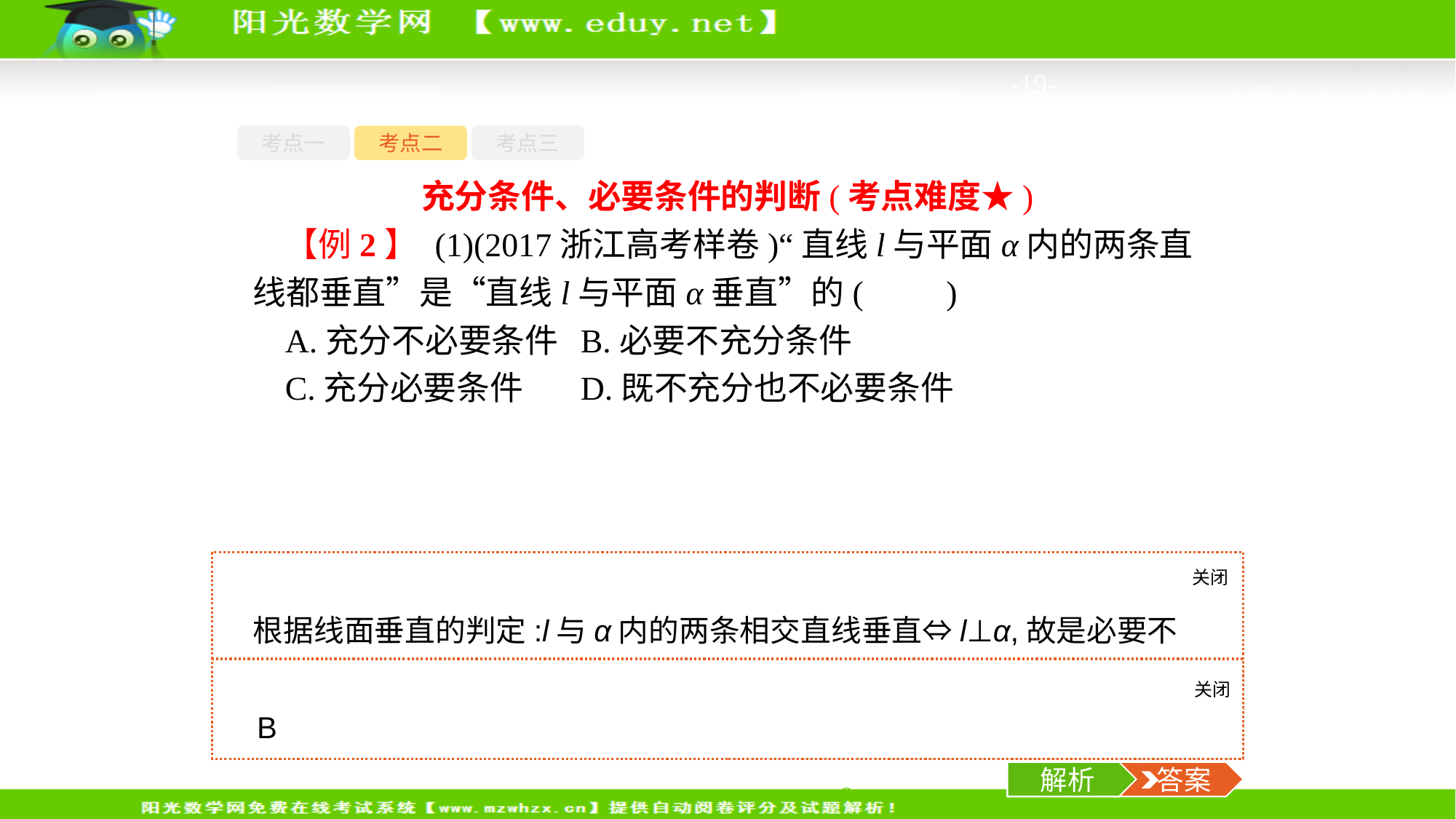

-19-
考点一
考点二
考点三
充分条件、必要条件的判断(考点难度★)
【例2】 (1)(2017浙江高考样卷)“直线l与平面α内的两条直线都垂直”是“直线l与平面α垂直”的(　　)
A.充分不必要条件	B.必要不充分条件
C.充分必要条件	D.既不充分也不必要条件

关闭
解析

根据线面垂直的判定:l与α内的两条相交直线垂直⇔l⊥α,故是必要不充分条件,故选B.

关闭
解析
  答案

B
解析
  答案